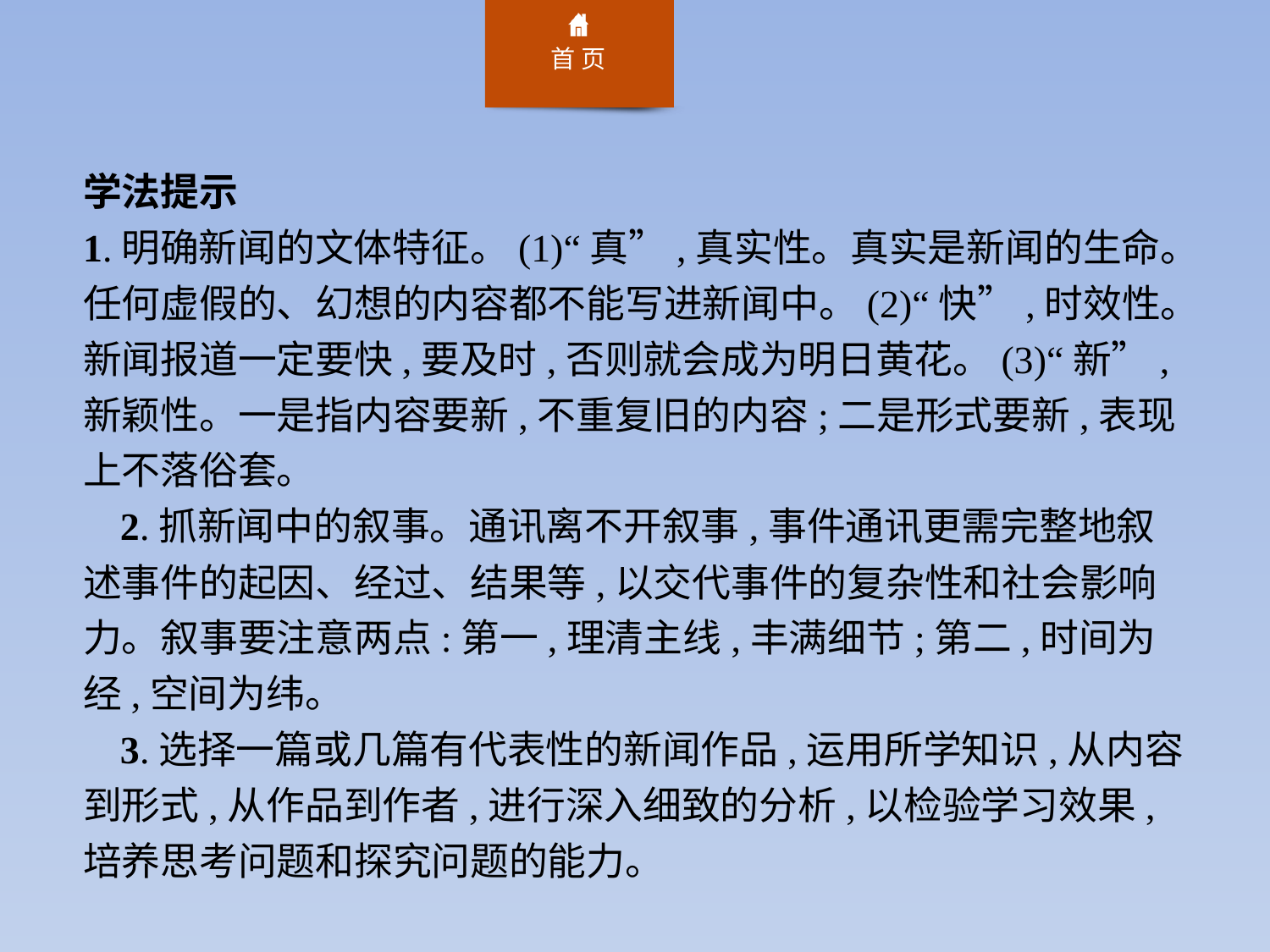

学法提示
1.明确新闻的文体特征。(1)“真”,真实性。真实是新闻的生命。任何虚假的、幻想的内容都不能写进新闻中。(2)“快”,时效性。新闻报道一定要快,要及时,否则就会成为明日黄花。(3)“新”,新颖性。一是指内容要新,不重复旧的内容;二是形式要新,表现上不落俗套。
2.抓新闻中的叙事。通讯离不开叙事,事件通讯更需完整地叙述事件的起因、经过、结果等,以交代事件的复杂性和社会影响力。叙事要注意两点:第一,理清主线,丰满细节;第二,时间为经,空间为纬。
3.选择一篇或几篇有代表性的新闻作品,运用所学知识,从内容到形式,从作品到作者,进行深入细致的分析,以检验学习效果,培养思考问题和探究问题的能力。